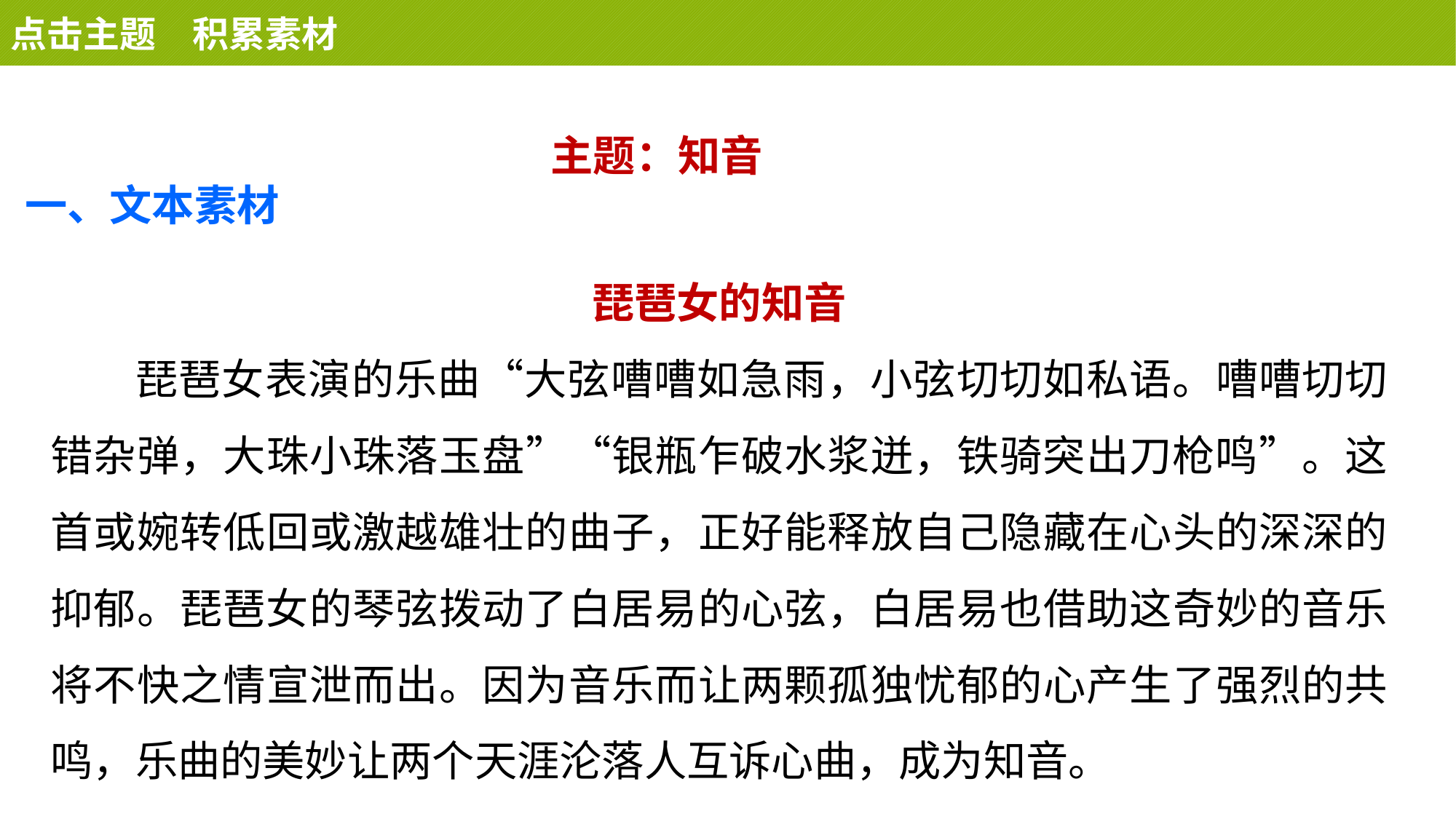

点击主题　积累素材
主题：知音
一、文本素材
琵琶女的知音
琵琶女表演的乐曲“大弦嘈嘈如急雨，小弦切切如私语。嘈嘈切切错杂弹，大珠小珠落玉盘”“银瓶乍破水浆迸，铁骑突出刀枪鸣”。这首或婉转低回或激越雄壮的曲子，正好能释放自己隐藏在心头的深深的抑郁。琵琶女的琴弦拨动了白居易的心弦，白居易也借助这奇妙的音乐将不快之情宣泄而出。因为音乐而让两颗孤独忧郁的心产生了强烈的共鸣，乐曲的美妙让两个天涯沦落人互诉心曲，成为知音。